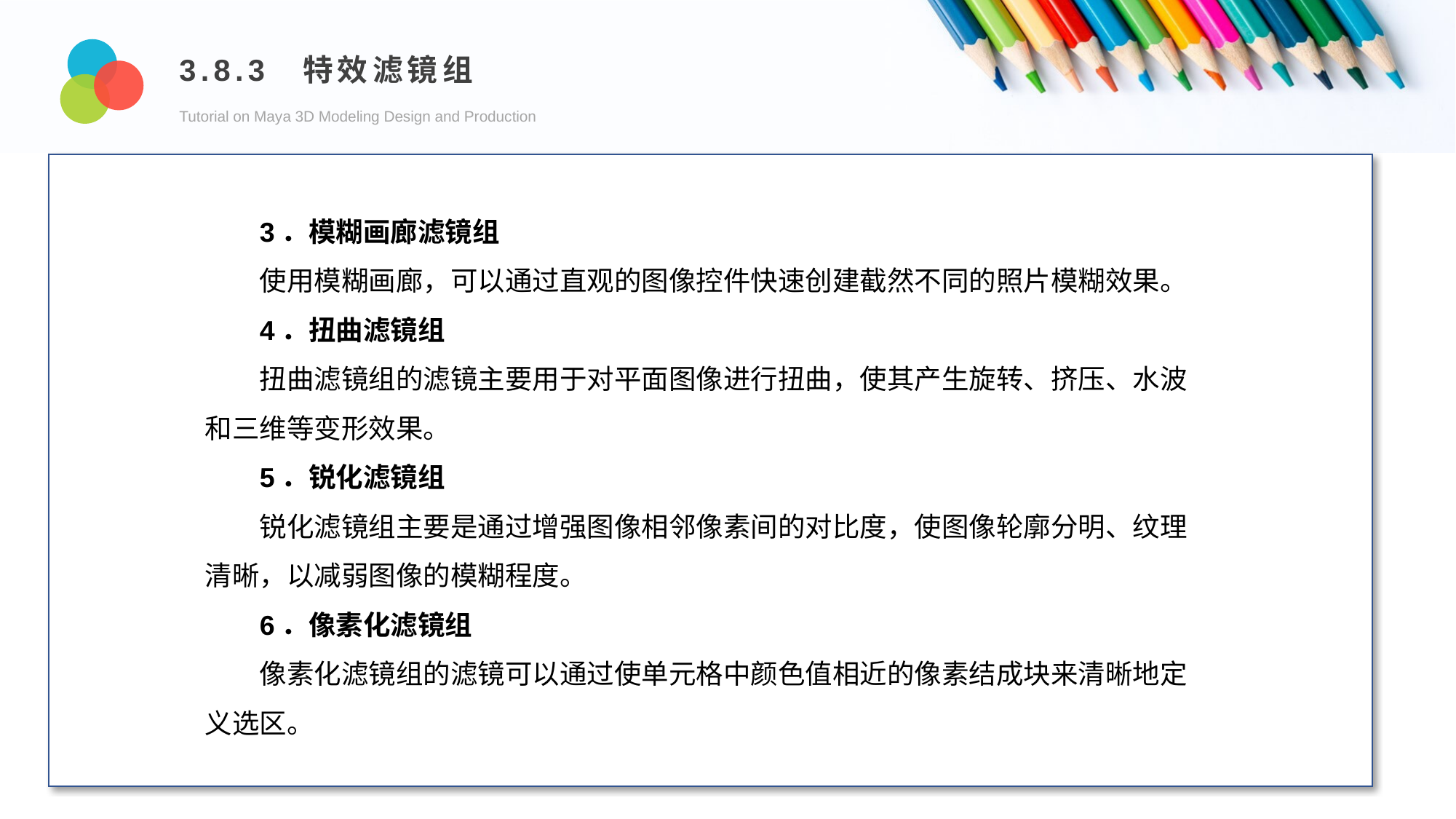

3.8.3  特效滤镜组
Tutorial on Maya 3D Modeling Design and Production
Design and Production
3．模糊画廊滤镜组
使用模糊画廊，可以通过直观的图像控件快速创建截然不同的照片模糊效果。
4．扭曲滤镜组
扭曲滤镜组的滤镜主要用于对平面图像进行扭曲，使其产生旋转、挤压、水波和三维等变形效果。
5．锐化滤镜组
锐化滤镜组主要是通过增强图像相邻像素间的对比度，使图像轮廓分明、纹理清晰，以减弱图像的模糊程度。
6．像素化滤镜组
像素化滤镜组的滤镜可以通过使单元格中颜色值相近的像素结成块来清晰地定义选区。